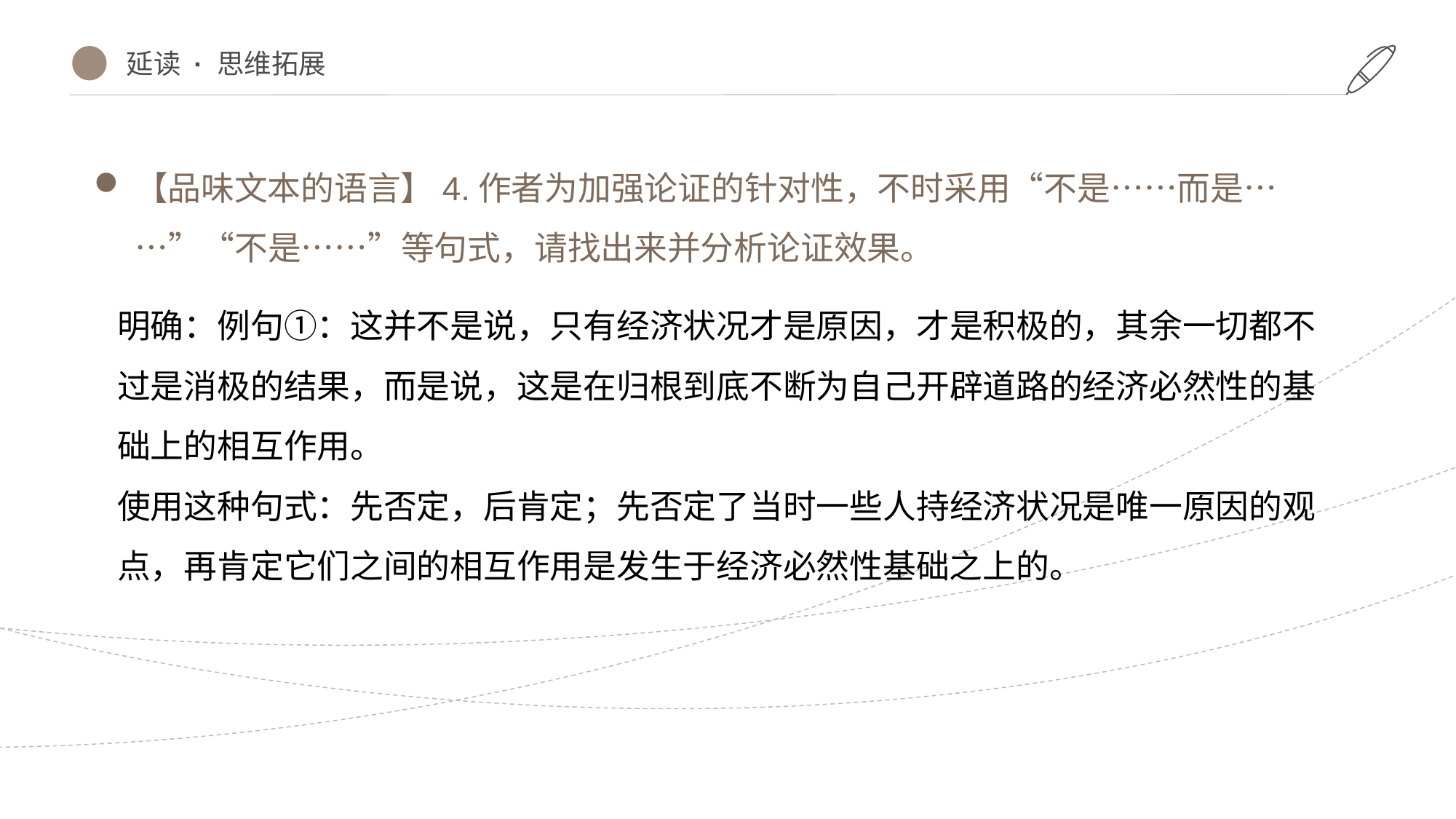

延读 · 思维拓展

【品味文本的语言】4.作者为加强论证的针对性，不时采用“不是……而是……”“不是……”等句式，请找出来并分析论证效果。
明确：例句①：这并不是说，只有经济状况才是原因，才是积极的，其余一切都不过是消极的结果，而是说，这是在归根到底不断为自己开辟道路的经济必然性的基础上的相互作用。
使用这种句式：先否定，后肯定；先否定了当时一些人持经济状况是唯一原因的观点，再肯定它们之间的相互作用是发生于经济必然性基础之上的。